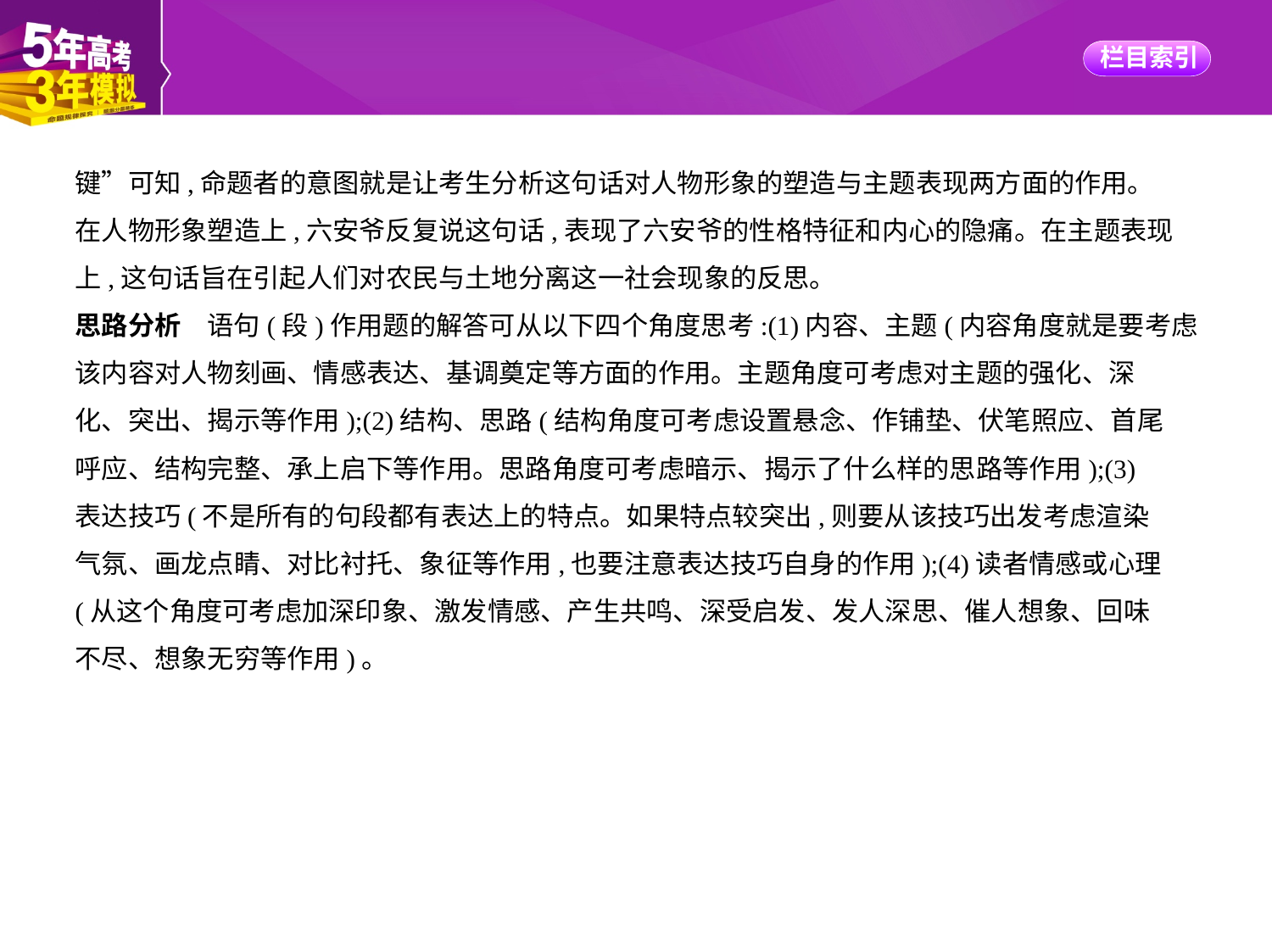

键”可知,命题者的意图就是让考生分析这句话对人物形象的塑造与主题表现两方面的作用。
在人物形象塑造上,六安爷反复说这句话,表现了六安爷的性格特征和内心的隐痛。在主题表现
上,这句话旨在引起人们对农民与土地分离这一社会现象的反思。
思路分析　语句(段)作用题的解答可从以下四个角度思考:(1)内容、主题(内容角度就是要考虑
该内容对人物刻画、情感表达、基调奠定等方面的作用。主题角度可考虑对主题的强化、深
化、突出、揭示等作用);(2)结构、思路(结构角度可考虑设置悬念、作铺垫、伏笔照应、首尾
呼应、结构完整、承上启下等作用。思路角度可考虑暗示、揭示了什么样的思路等作用);(3)
表达技巧(不是所有的句段都有表达上的特点。如果特点较突出,则要从该技巧出发考虑渲染
气氛、画龙点睛、对比衬托、象征等作用,也要注意表达技巧自身的作用);(4)读者情感或心理
(从这个角度可考虑加深印象、激发情感、产生共鸣、深受启发、发人深思、催人想象、回味
不尽、想象无穷等作用)。